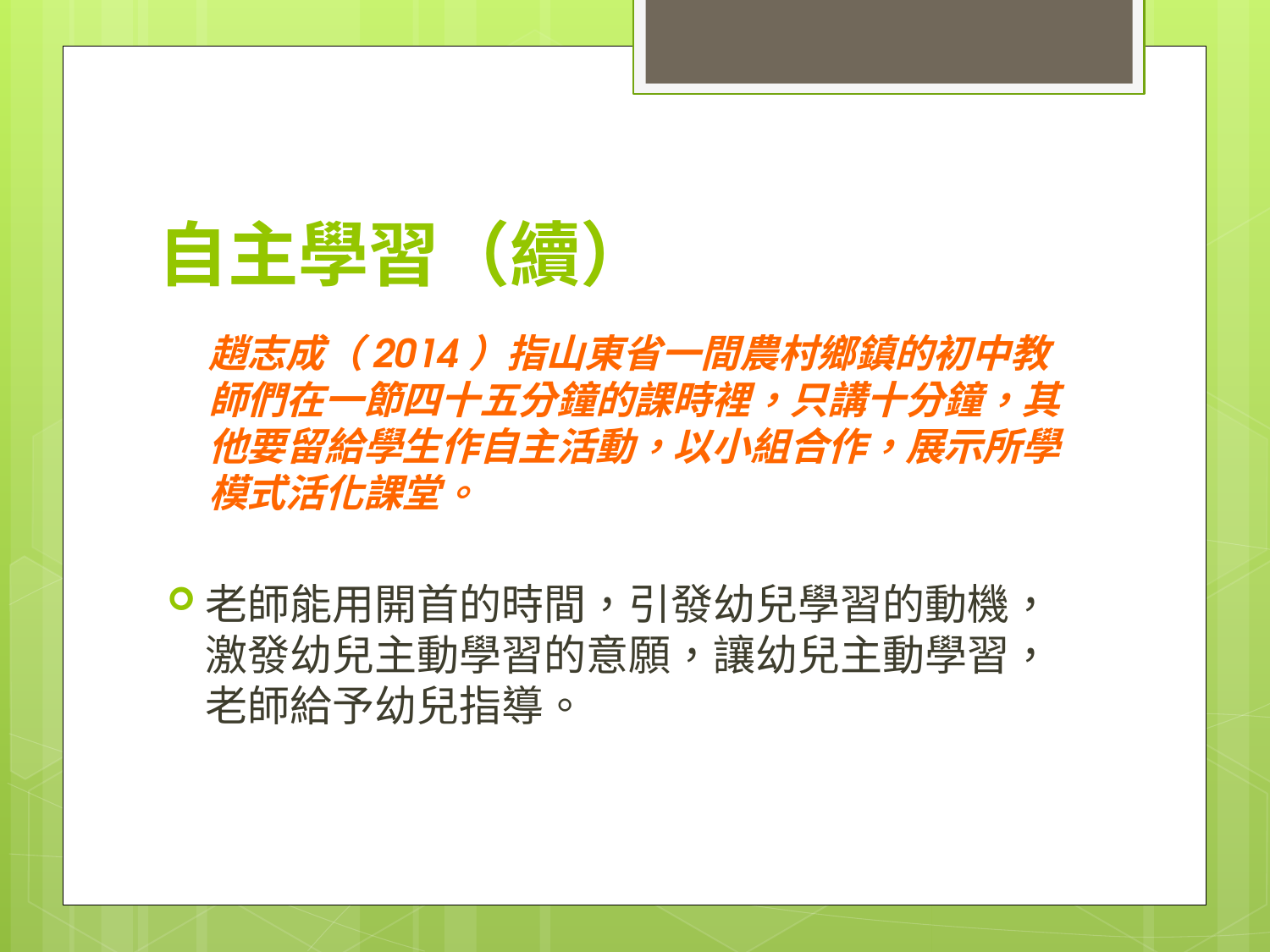

# 自主學習（續）
趙志成（2014）指山東省一間農村鄉鎮的初中教師們在一節四十五分鐘的課時裡，只講十分鐘，其他要留給學生作自主活動，以小組合作，展示所學模式活化課堂。

老師能用開首的時間，引發幼兒學習的動機，激發幼兒主動學習的意願，讓幼兒主動學習，老師給予幼兒指導。